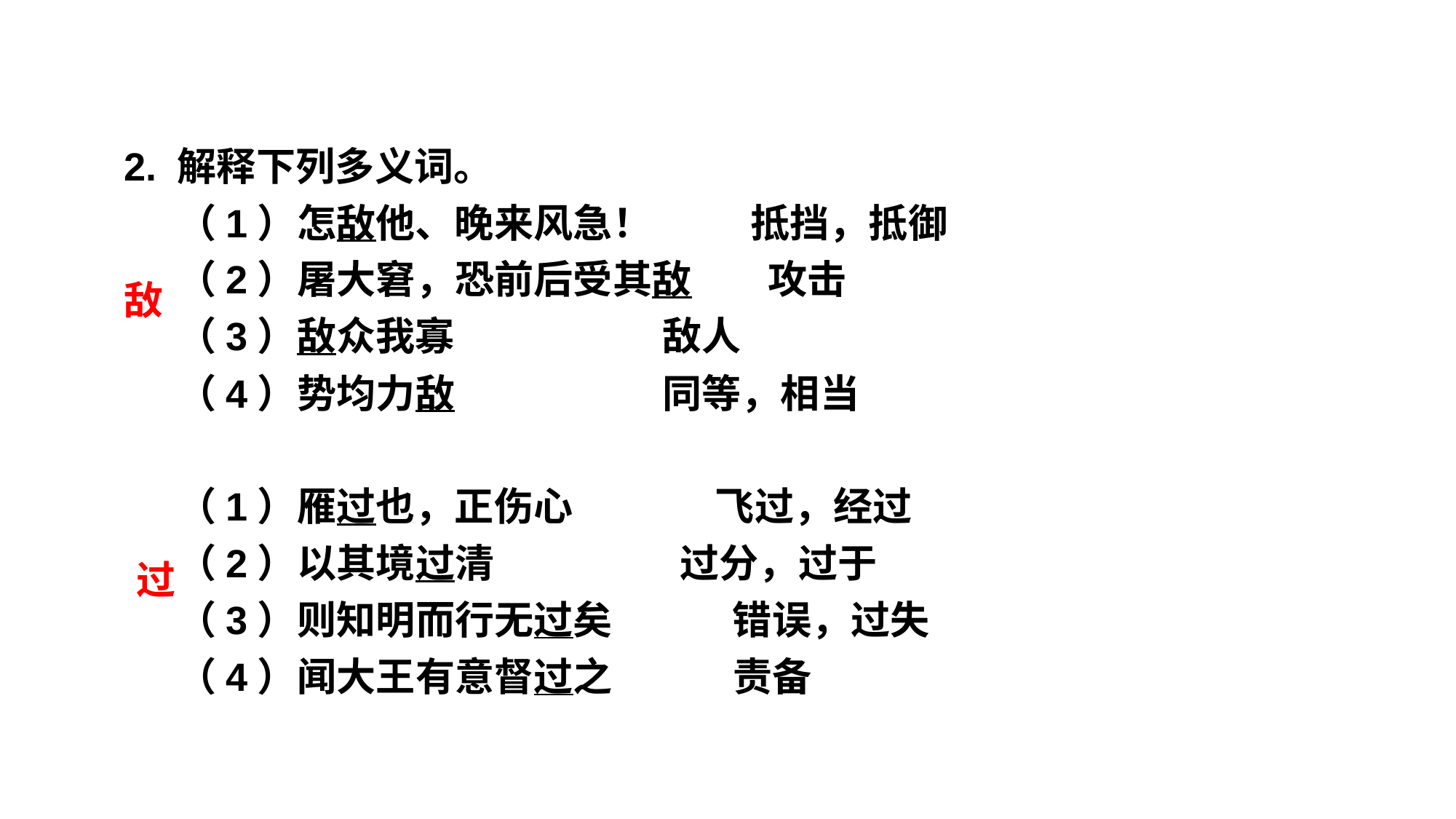

2. 解释下列多义词。
    （1）怎敌他、晚来风急！         抵挡，抵御
    （2）屠大窘，恐前后受其敌       攻击
    （3）敌众我寡                   敌人
    （4）势均力敌                   同等，相当

    （1）雁过也，正伤心             飞过，经过
    （2）以其境过清                 过分，过于
    （3）则知明而行无过矣           错误，过失
    （4）闻大王有意督过之           责备
敌
过